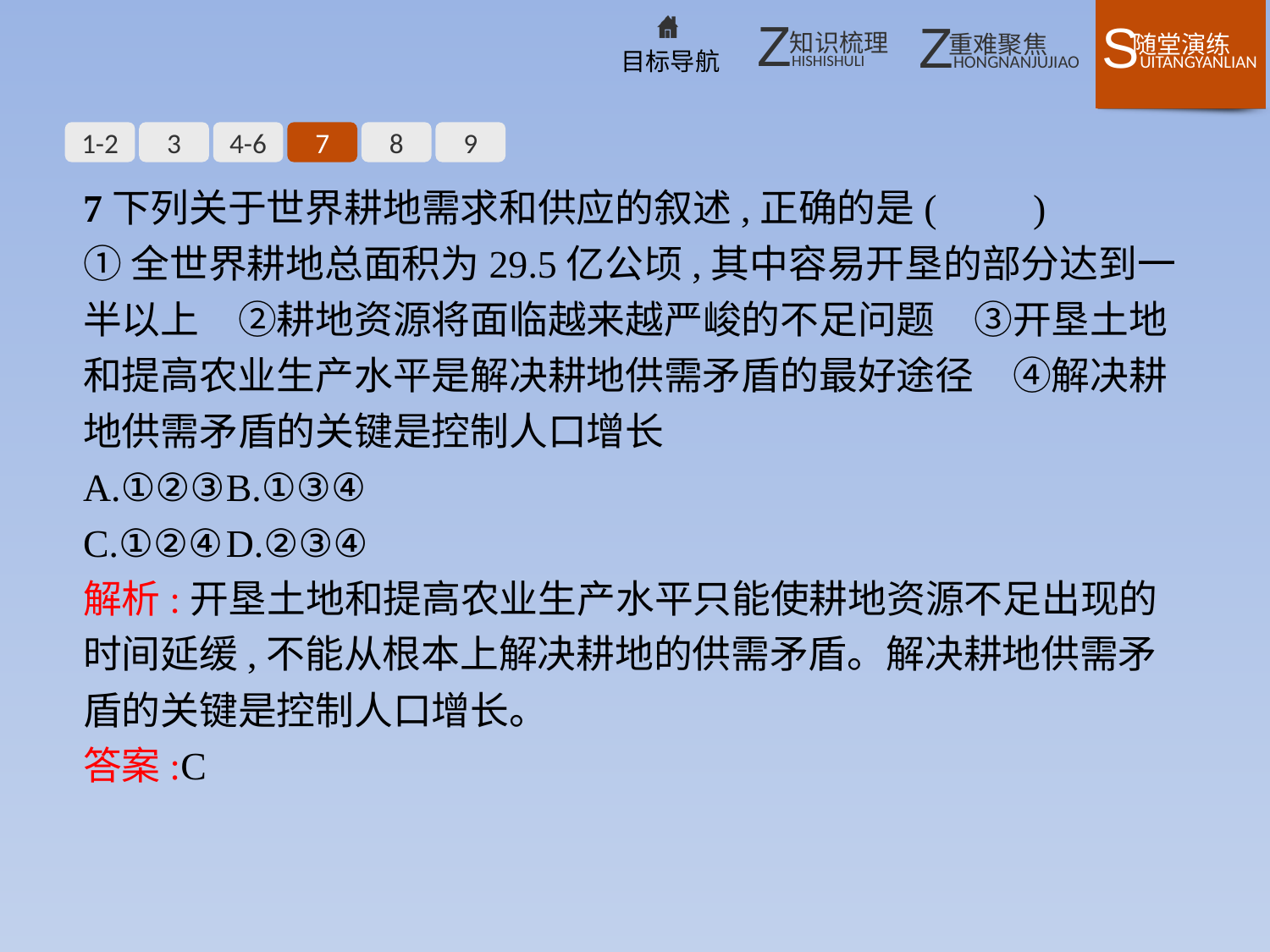

1-2
3
4-6
7
8
9
7下列关于世界耕地需求和供应的叙述,正确的是(　　)
①全世界耕地总面积为29.5亿公顷,其中容易开垦的部分达到一半以上　②耕地资源将面临越来越严峻的不足问题　③开垦土地和提高农业生产水平是解决耕地供需矛盾的最好途径　④解决耕地供需矛盾的关键是控制人口增长
A.①②③	B.①③④
C.①②④	D.②③④
解析:开垦土地和提高农业生产水平只能使耕地资源不足出现的时间延缓,不能从根本上解决耕地的供需矛盾。解决耕地供需矛盾的关键是控制人口增长。
答案:C